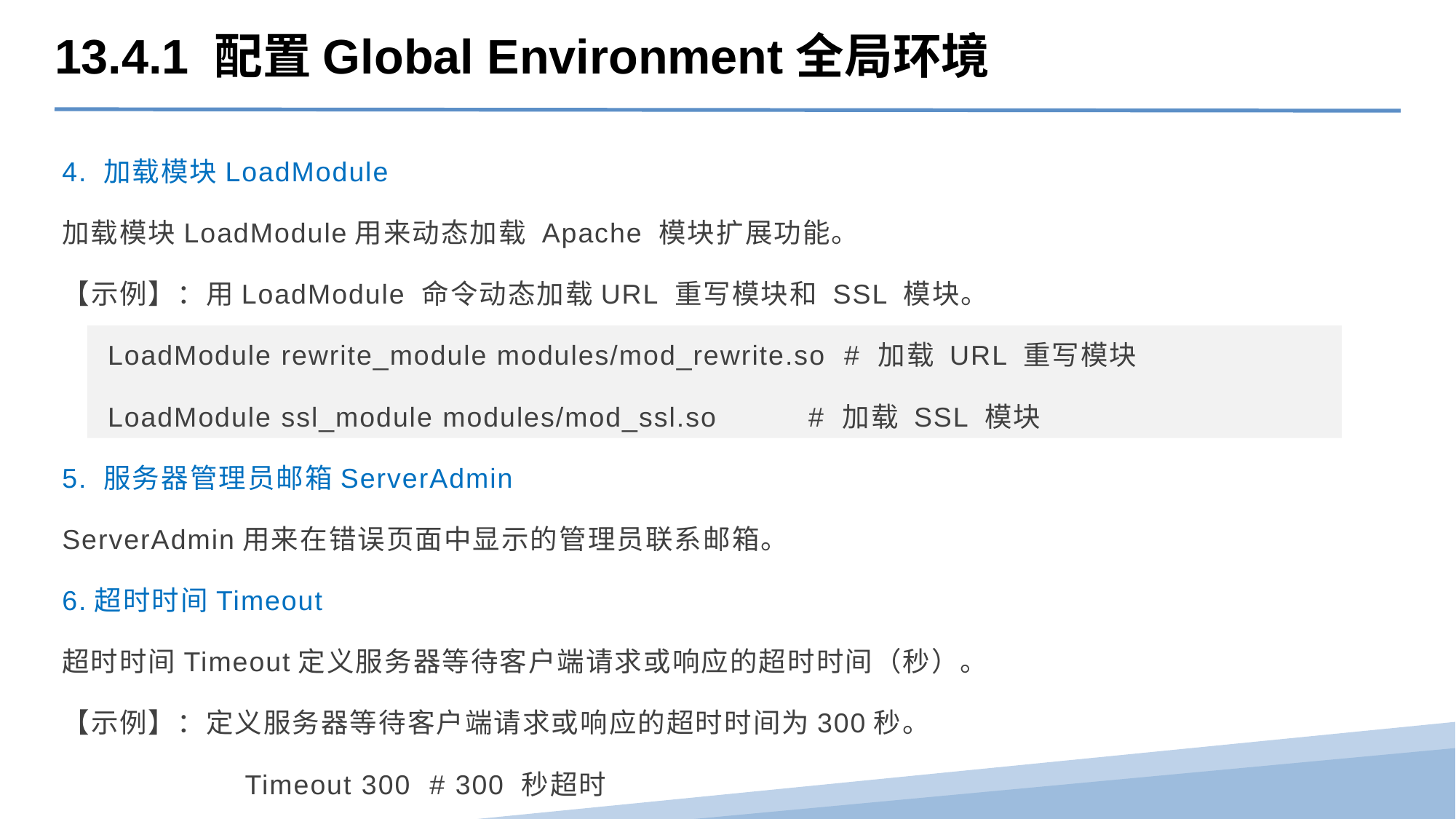

13.4.1 配置Global Environment全局环境
4. 加载模块LoadModule
加载模块LoadModule用来动态加载 Apache 模块扩展功能。
【示例】：用LoadModule 命令动态加载URL 重写模块和 SSL 模块。
     LoadModule rewrite_module modules/mod_rewrite.so  # 加载 URL 重写模块
     LoadModule ssl_module modules/mod_ssl.so          # 加载 SSL 模块
5. 服务器管理员邮箱ServerAdmin
ServerAdmin用来在错误页面中显示的管理员联系邮箱。
6.超时时间Timeout
超时时间Timeout定义服务器等待客户端请求或响应的超时时间（秒）。
【示例】：定义服务器等待客户端请求或响应的超时时间为300秒。
                    Timeout 300  # 300 秒超时